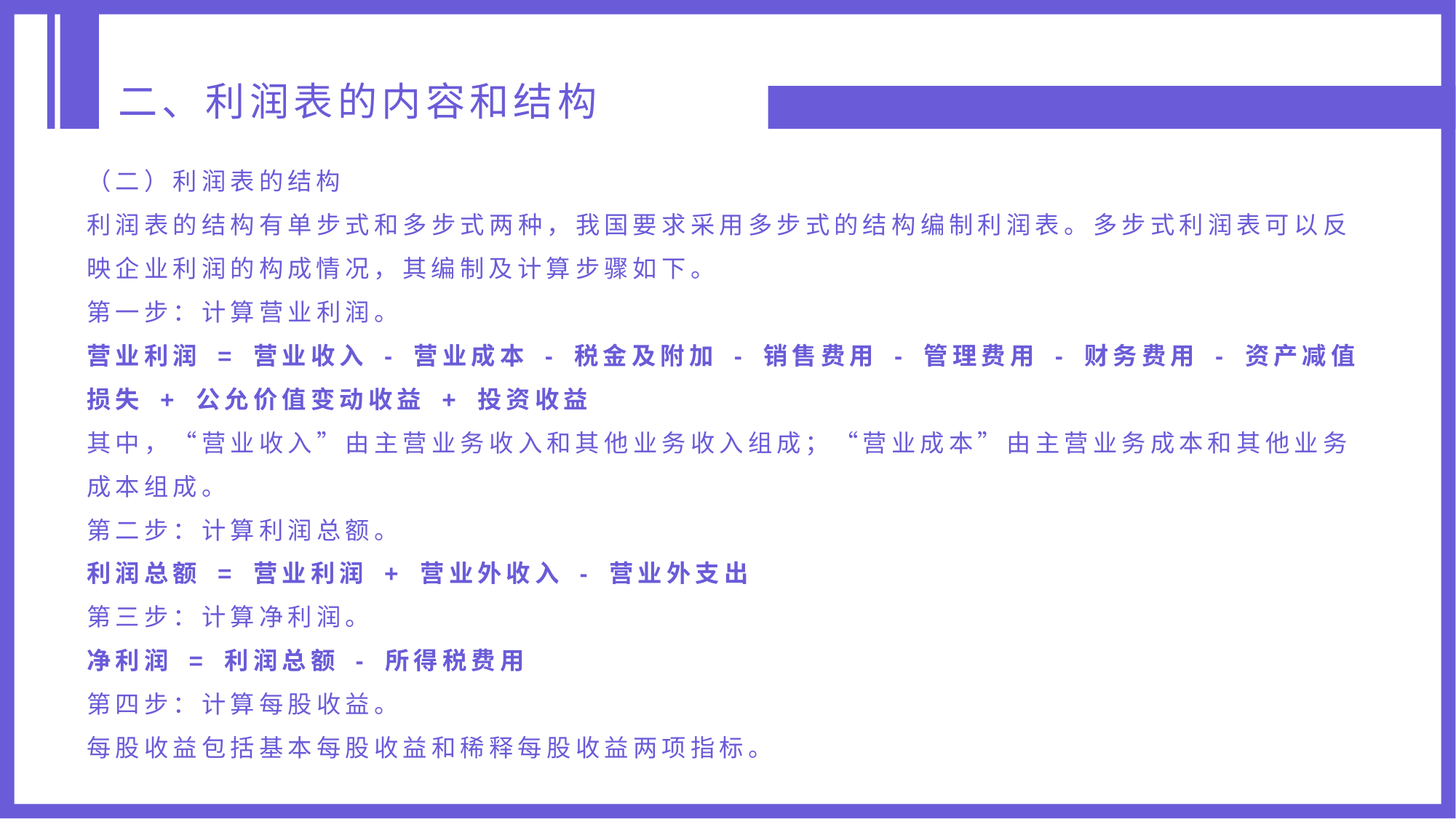

二、利润表的内容和结构
（二）利润表的结构
利润表的结构有单步式和多步式两种，我国要求采用多步式的结构编制利润表。多步式利润表可以反映企业利润的构成情况，其编制及计算步骤如下。
第一步：计算营业利润。
营业利润 = 营业收入 - 营业成本 - 税金及附加 - 销售费用 - 管理费用 - 财务费用 - 资产减值损失 + 公允价值变动收益 + 投资收益
其中，“营业收入”由主营业务收入和其他业务收入组成；“营业成本”由主营业务成本和其他业务成本组成。
第二步：计算利润总额。
利润总额 = 营业利润 + 营业外收入 - 营业外支出
第三步：计算净利润。
净利润 = 利润总额 - 所得税费用
第四步：计算每股收益。
每股收益包括基本每股收益和稀释每股收益两项指标。